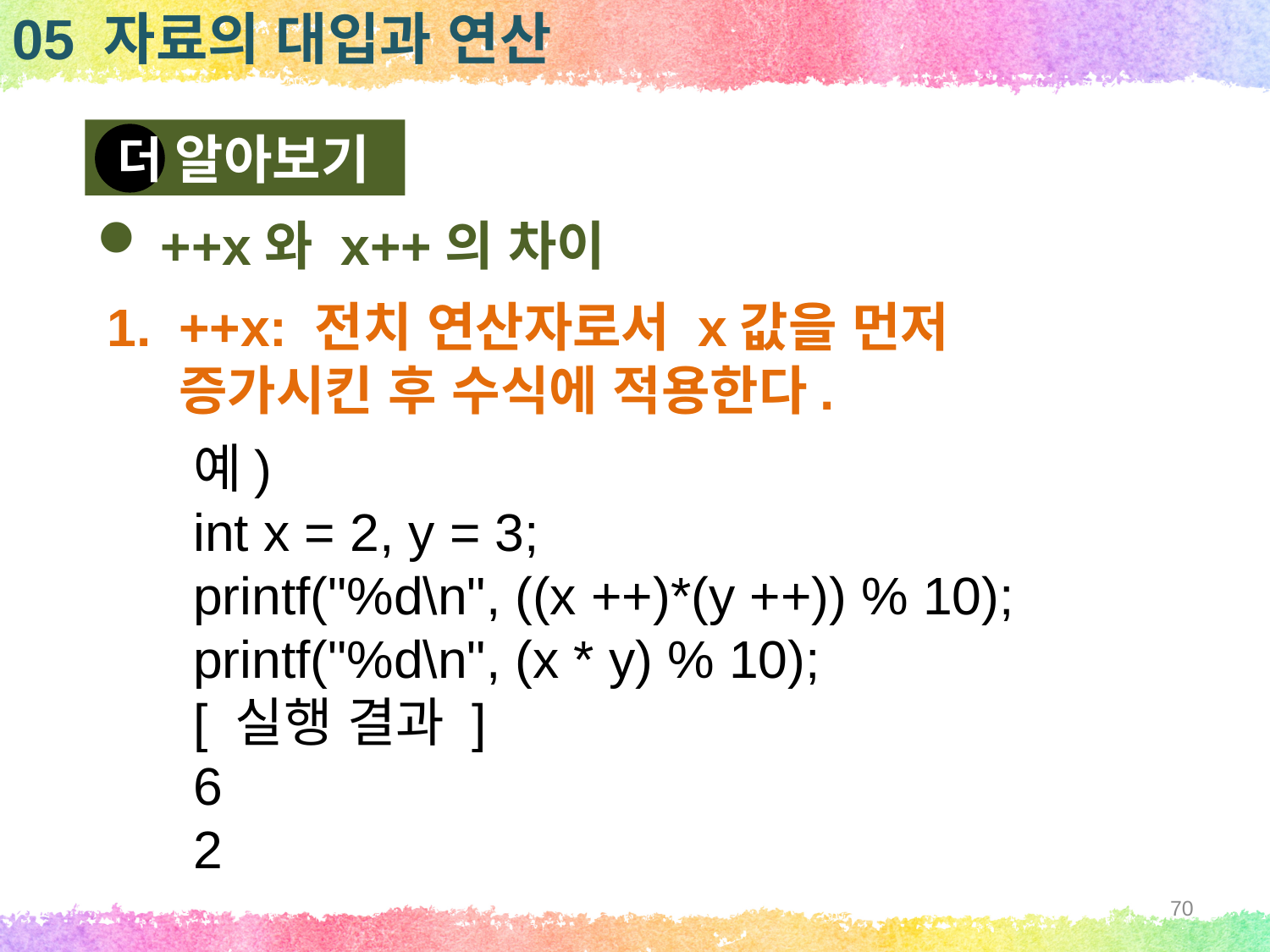

05 자료의 대입과 연산
알아보기
더
++x와 x++의 차이
++x: 전치 연산자로서 x값을 먼저 증가시킨 후 수식에 적용한다.
예)
int x = 2, y = 3;
printf("%d\n", ((x ++)*(y ++)) % 10);
printf("%d\n", (x * y) % 10);
[ 실행 결과 ]
6
2
70